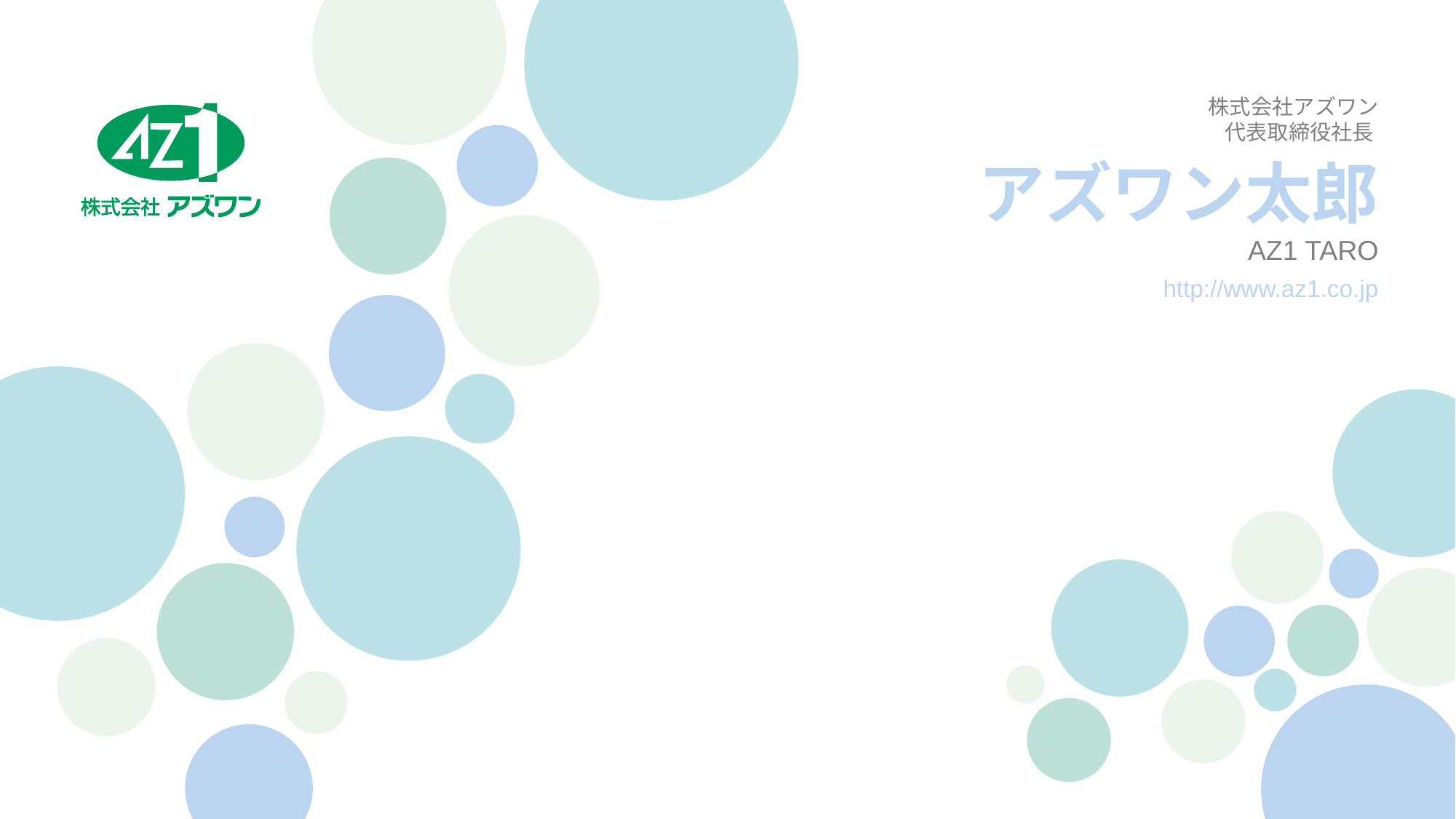

株式会社アズワン
代表取締役社長

# アズワン太郎
AZ1 TARO
http://www.az1.co.jp